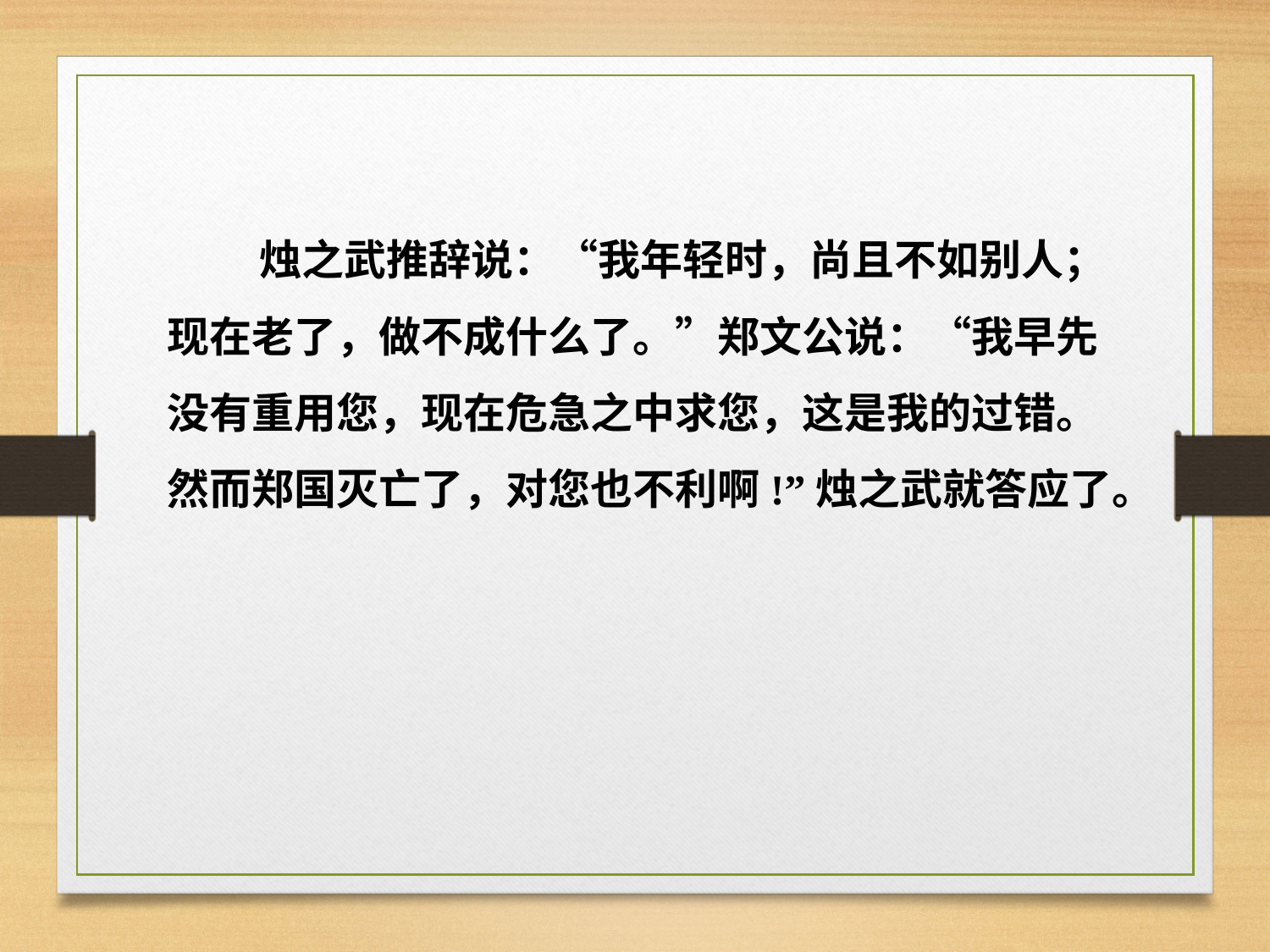

烛之武推辞说：“我年轻时，尚且不如别人；现在老了，做不成什么了。”郑文公说：“我早先没有重用您，现在危急之中求您，这是我的过错。然而郑国灭亡了，对您也不利啊!”烛之武就答应了。